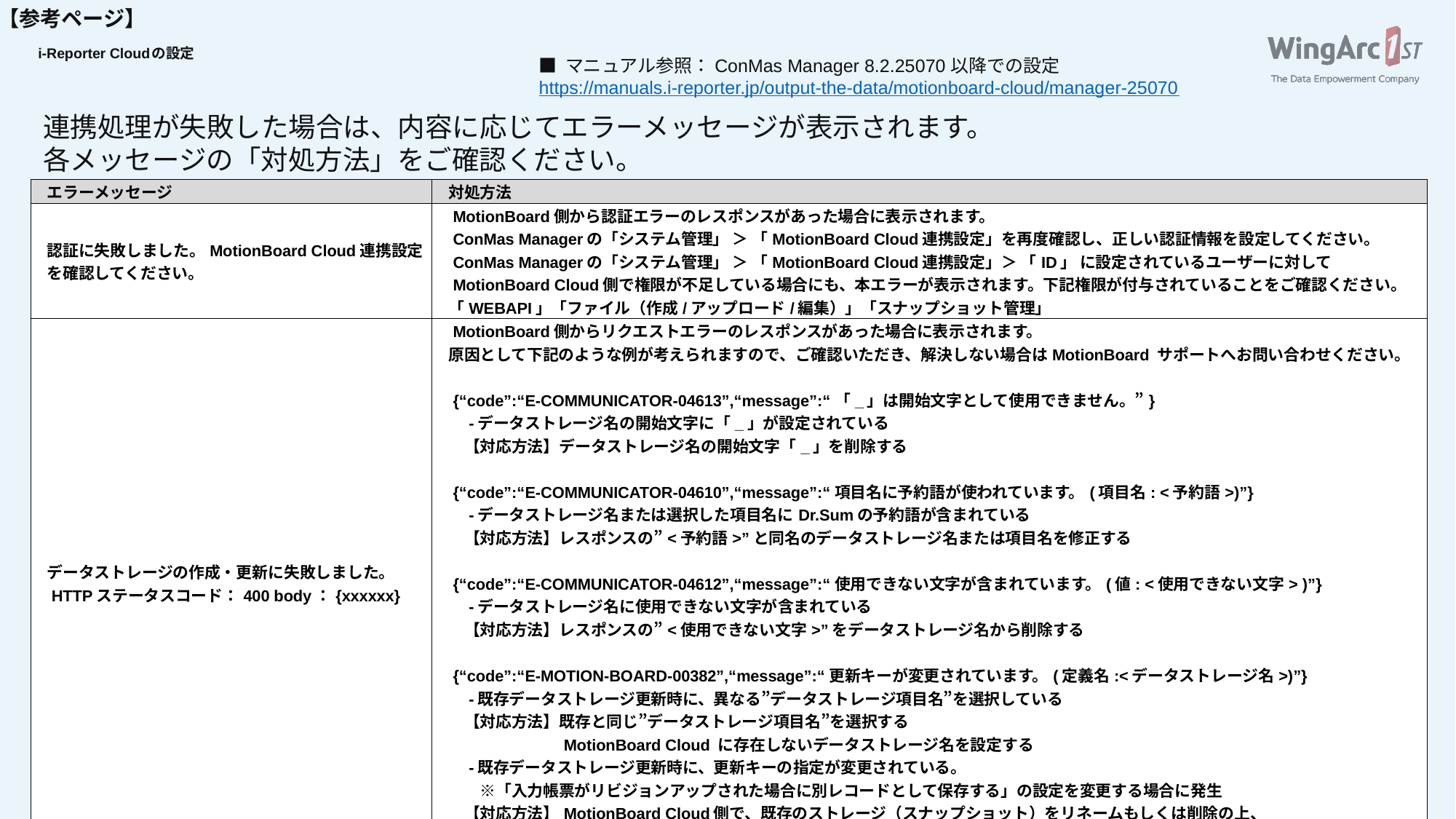

【参考ページ】
# i-Reporter Cloudの設定
■ マニュアル参照：ConMas Manager 8.2.25070以降での設定
https://manuals.i-reporter.jp/output-the-data/motionboard-cloud/manager-25070
連携処理が失敗した場合は、内容に応じてエラーメッセージが表示されます。
各メッセージの「対処方法」をご確認ください。

| エラーメッセージ | 対処方法 |
| --- | --- |
| 認証に失敗しました。MotionBoard Cloud連携設定 　を確認してください。 | MotionBoard側から認証エラーのレスポンスがあった場合に表示されます。 　ConMas Managerの「システム管理」 ＞ 「MotionBoard Cloud連携設定」を再度確認し、正しい認証情報を設定してください。 　ConMas Managerの「システム管理」 ＞ 「MotionBoard Cloud連携設定」＞ 「ID」 に設定されているユーザーに対して 　MotionBoard Cloud側で権限が不足している場合にも、本エラーが表示されます。下記権限が付与されていることをご確認ください。 　「WEBAPI」「ファイル（作成/アップロード/編集）」「スナップショット管理」 |
| データストレージの作成・更新に失敗しました。 　HTTPステータスコード：400 body：{xxxxxx} | MotionBoard側からリクエストエラーのレスポンスがあった場合に表示されます。 　原因として下記のような例が考えられますので、ご確認いただき、解決しない場合はMotionBoard サポートへお問い合わせください。 　{“code”:“E-COMMUNICATOR-04613”,“message”:“「\_」は開始文字として使用できません。”} 　　-データストレージ名の開始文字に「\_」が設定されている 　　【対応方法】データストレージ名の開始文字「\_」を削除する 　{“code”:“E-COMMUNICATOR-04610”,“message”:“項目名に予約語が使われています。(項目名: <予約語>)”} 　　-データストレージ名または選択した項目名にDr.Sumの予約語が含まれている 　　【対応方法】レスポンスの”<予約語>”と同名のデータストレージ名または項目名を修正する 　{“code”:“E-COMMUNICATOR-04612”,“message”:“使用できない文字が含まれています。(値: <使用できない文字> )”} 　　-データストレージ名に使用できない文字が含まれている 　　【対応方法】レスポンスの”<使用できない文字>”をデータストレージ名から削除する 　{“code”:“E-MOTION-BOARD-00382”,“message”:“更新キーが変更されています。(定義名:<データストレージ名>)”} 　　-既存データストレージ更新時に、異なる”データストレージ項目名”を選択している 　　【対応方法】既存と同じ”データストレージ項目名”を選択する 　　　　　　　　MotionBoard Cloud に存在しないデータストレージ名を設定する 　　-既存データストレージ更新時に、更新キーの指定が変更されている。 　　　※「入力帳票がリビジョンアップされた場合に別レコードとして保存する」の設定を変更する場合に発生 　　【対応方法】MotionBoard Cloud側で、既存のストレージ（スナップショット）をリネームもしくは削除の上、 　　　　　　　　新規ストレージを作成する。もしくは、MotionBoard Cloud に存在しないデータストレージ名を設定する。 |
| データストレージの作成・更新に失敗しました。 　HTTPステータスコード：500 | MotionBoard側からサーバー内部エラーのレスポンスがあった場合に表示されます。 　本エラーが発生した場合は、MotionBoardサポートへ状況をご確認ください。 |
40
Copyright © 2026 WingArc1st Inc.  All Rights Reserved.